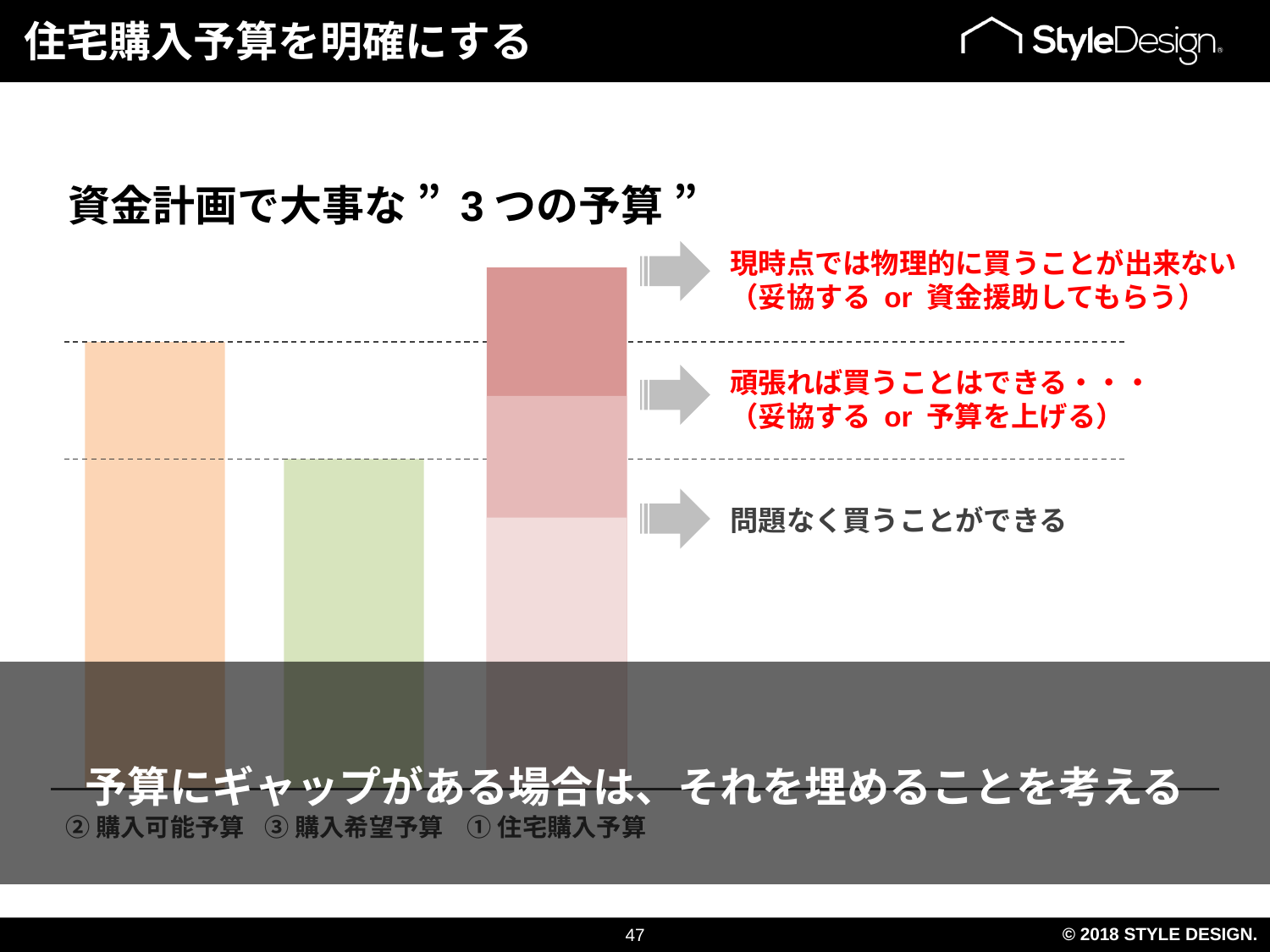

住宅購入予算を明確にする
資金計画で大事な ” 3つの予算 ”
現時点では物理的に買うことが出来ない
（妥協する or 資金援助してもらう）

頑張れば買うことはできる・・・
（妥協する or 予算を上げる）

問題なく買うことができる

予算にギャップがある場合は、それを埋めることを考える
②購入可能予算
③購入希望予算
①住宅購入予算
47